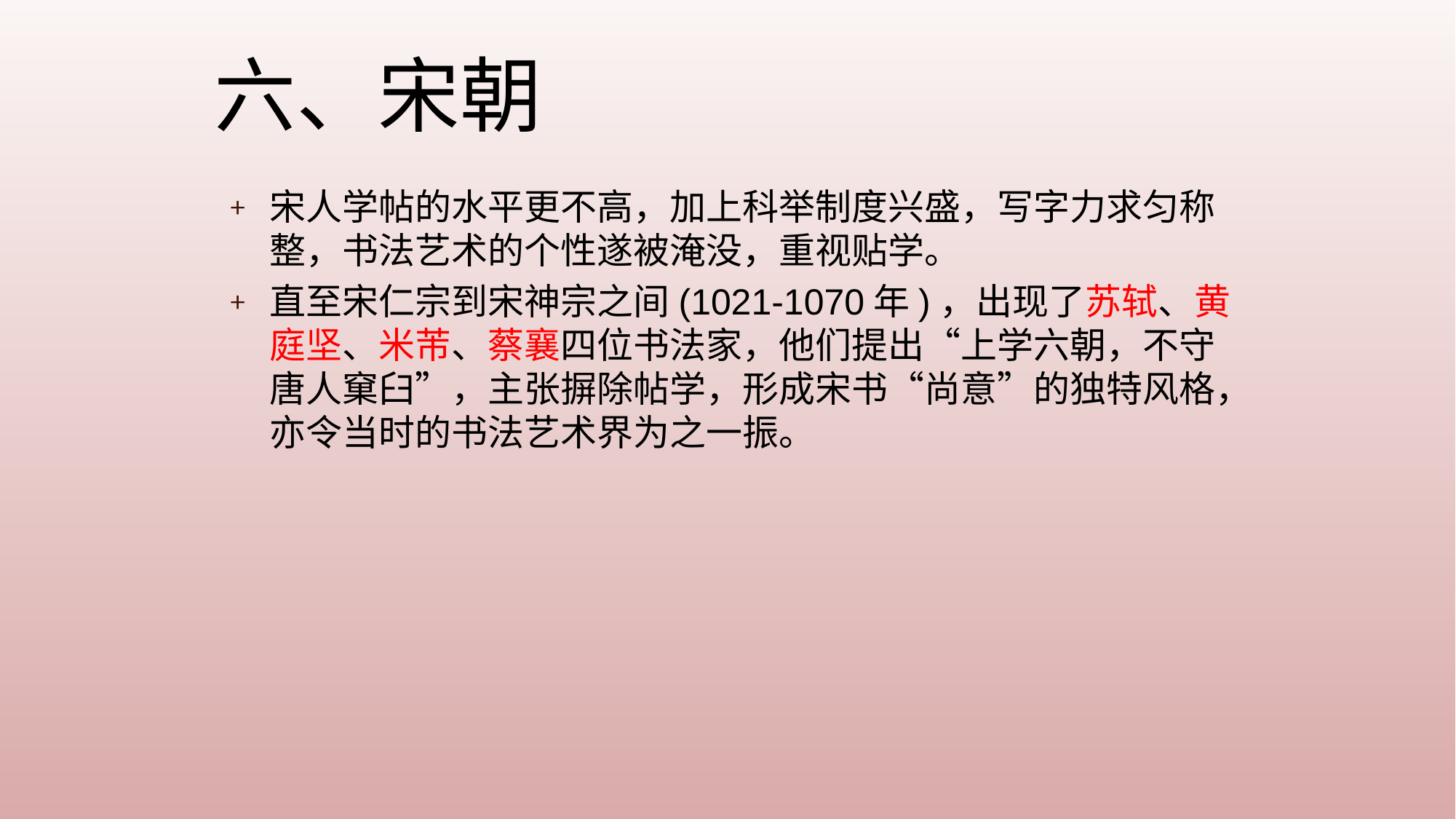

六、宋朝
宋人学帖的水平更不高，加上科举制度兴盛，写字力求匀称整，书法艺术的个性遂被淹没，重视贴学。
直至宋仁宗到宋神宗之间(1021-1070年)，出现了苏轼、黄庭坚、米芾、蔡襄四位书法家，他们提出“上学六朝，不守唐人窠臼”，主张摒除帖学，形成宋书“尚意”的独特风格，亦令当时的书法艺术界为之一振。